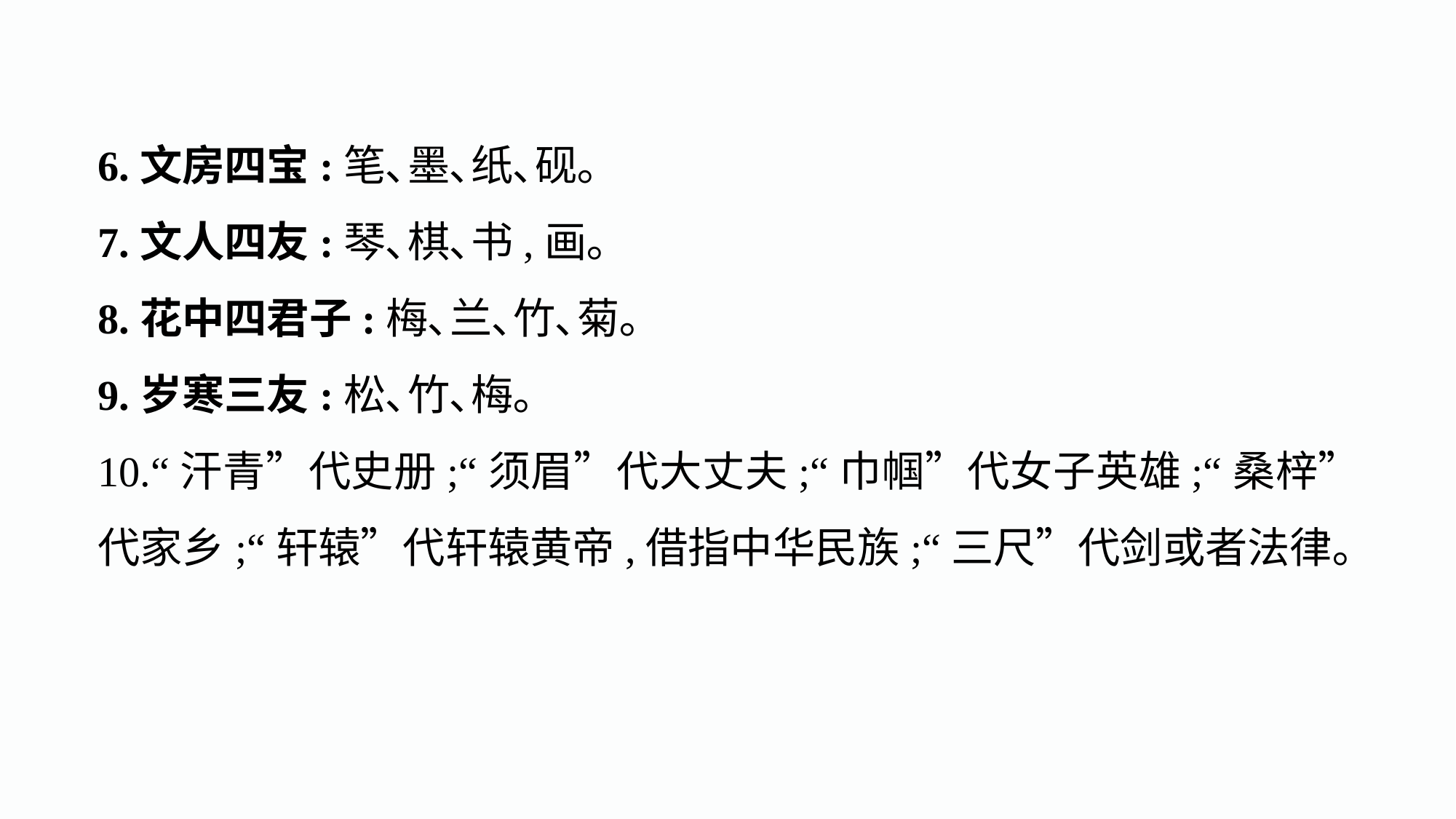

6.文房四宝:笔､墨､纸､砚｡
7.文人四友:琴､棋､书,画｡
8.花中四君子:梅､兰､竹､菊｡
9.岁寒三友:松､竹､梅｡
10.“汗青”代史册;“须眉”代大丈夫;“巾帼”代女子英雄;“桑梓”代家乡;“轩辕”代轩辕黄帝,借指中华民族;“三尺”代剑或者法律｡